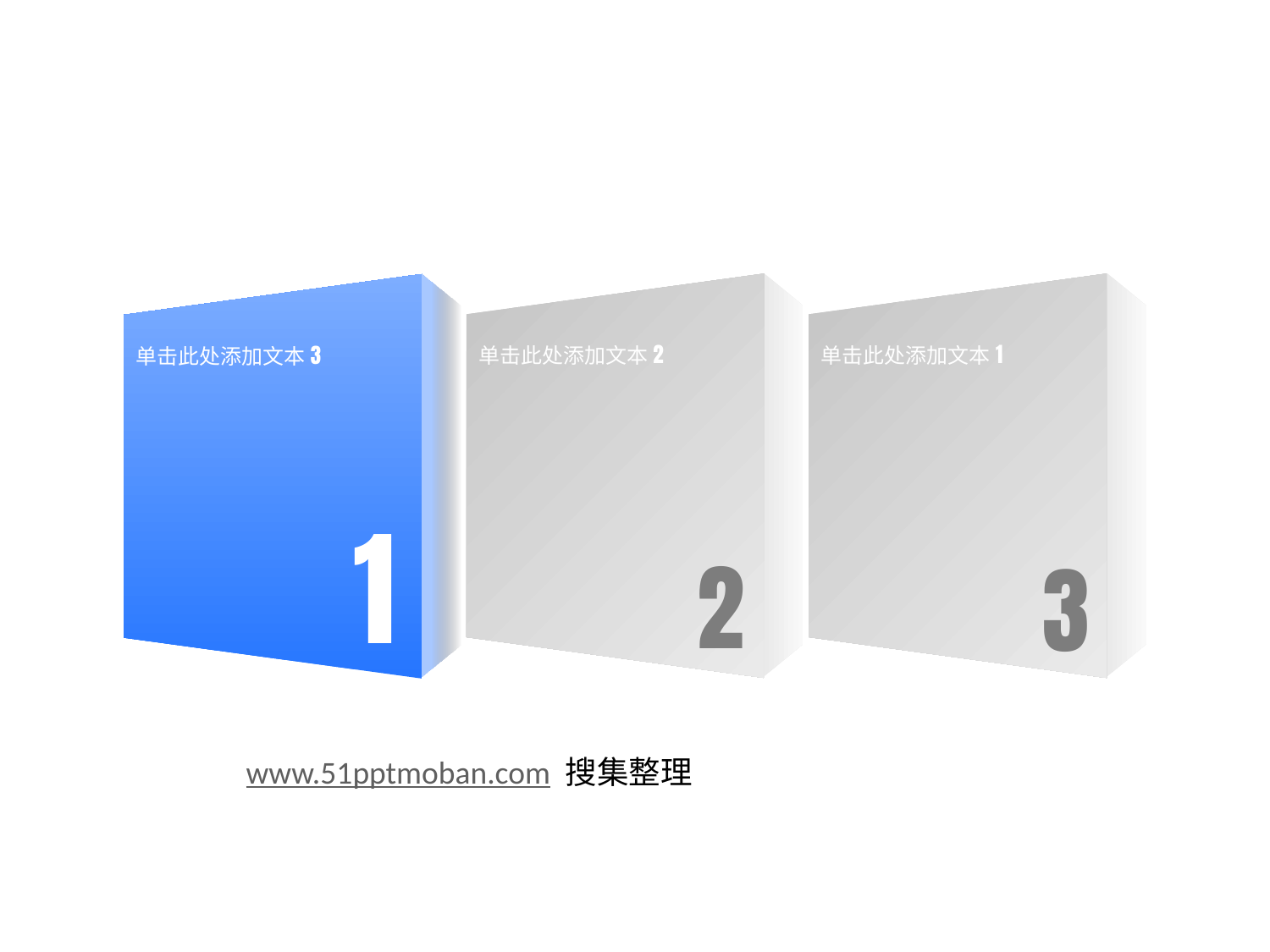

单击此处添加文本3

1
单击此处添加文本2

2
单击此处添加文本1

3
www.51pptmoban.com 搜集整理